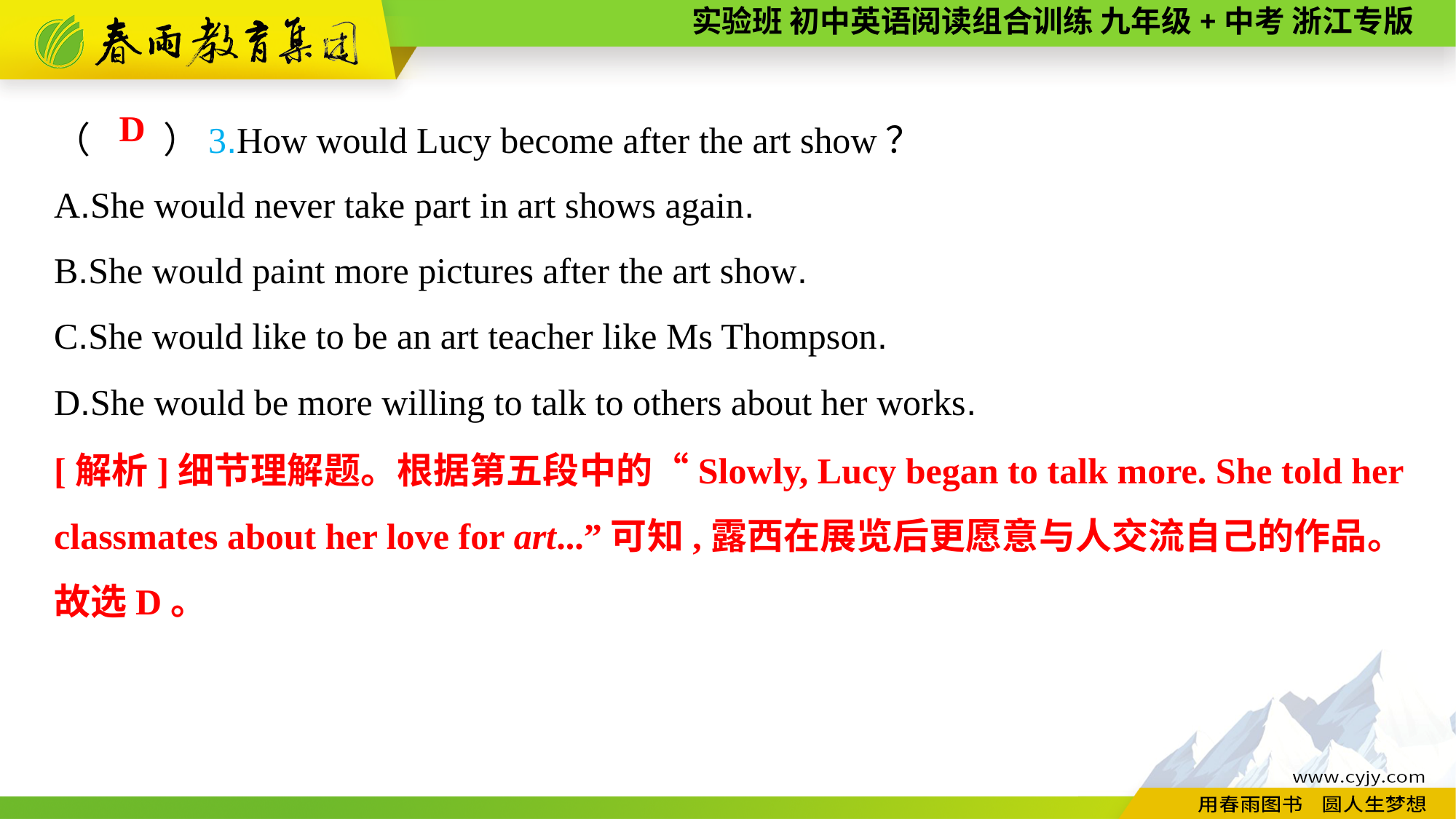

（　　）3.How would Lucy become after the art show？
A.She would never take part in art shows again.
B.She would paint more pictures after the art show.
C.She would like to be an art teacher like Ms Thompson.
D.She would be more willing to talk to others about her works.
D
[解析]细节理解题。根据第五段中的“Slowly, Lucy began to talk more. She told her classmates about her love for art...”可知,露西在展览后更愿意与人交流自己的作品。故选D。